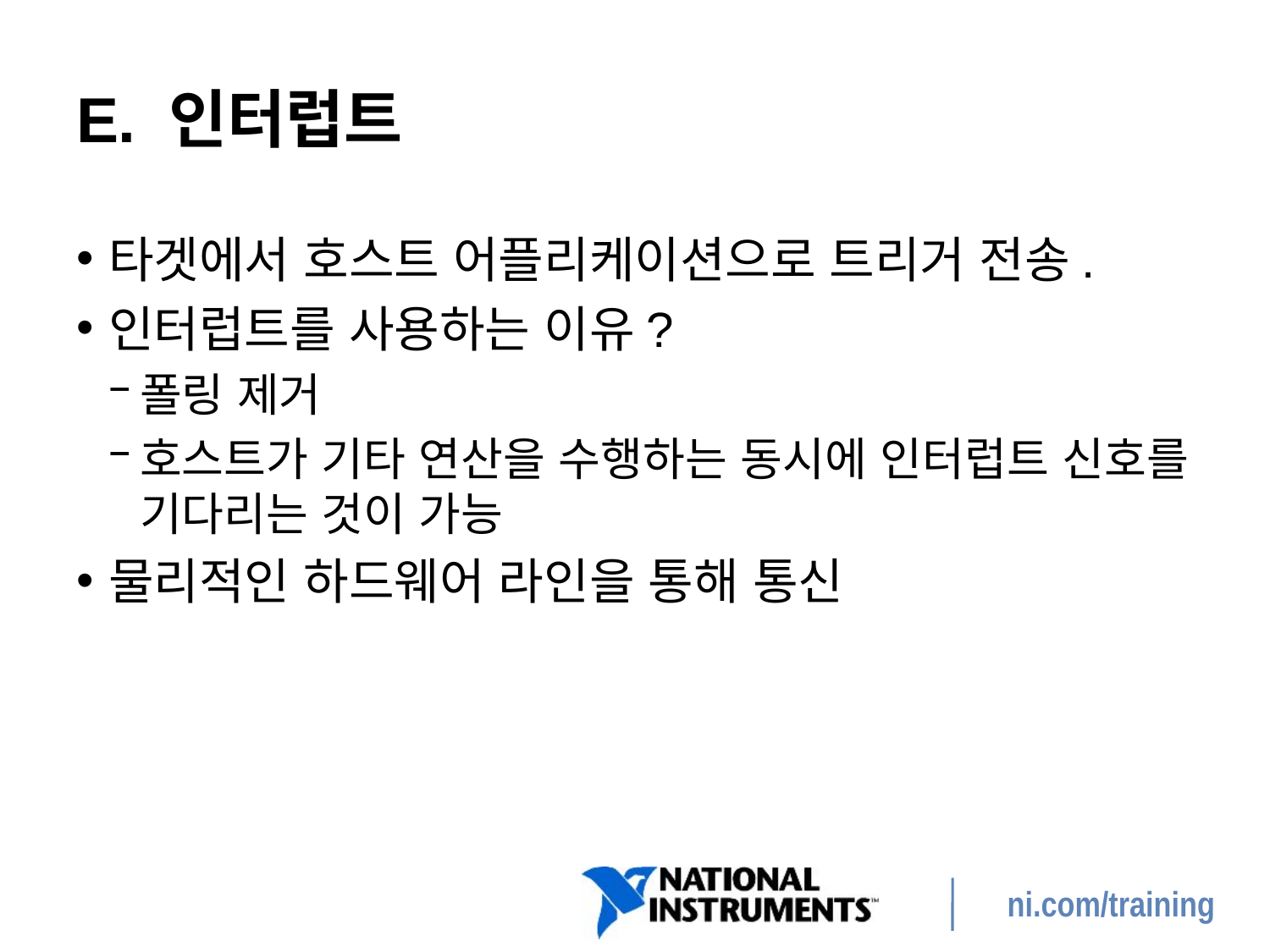

# E. 인터럽트
타겟에서 호스트 어플리케이션으로 트리거 전송.
인터럽트를 사용하는 이유?
폴링 제거
호스트가 기타 연산을 수행하는 동시에 인터럽트 신호를 기다리는 것이 가능
물리적인 하드웨어 라인을 통해 통신